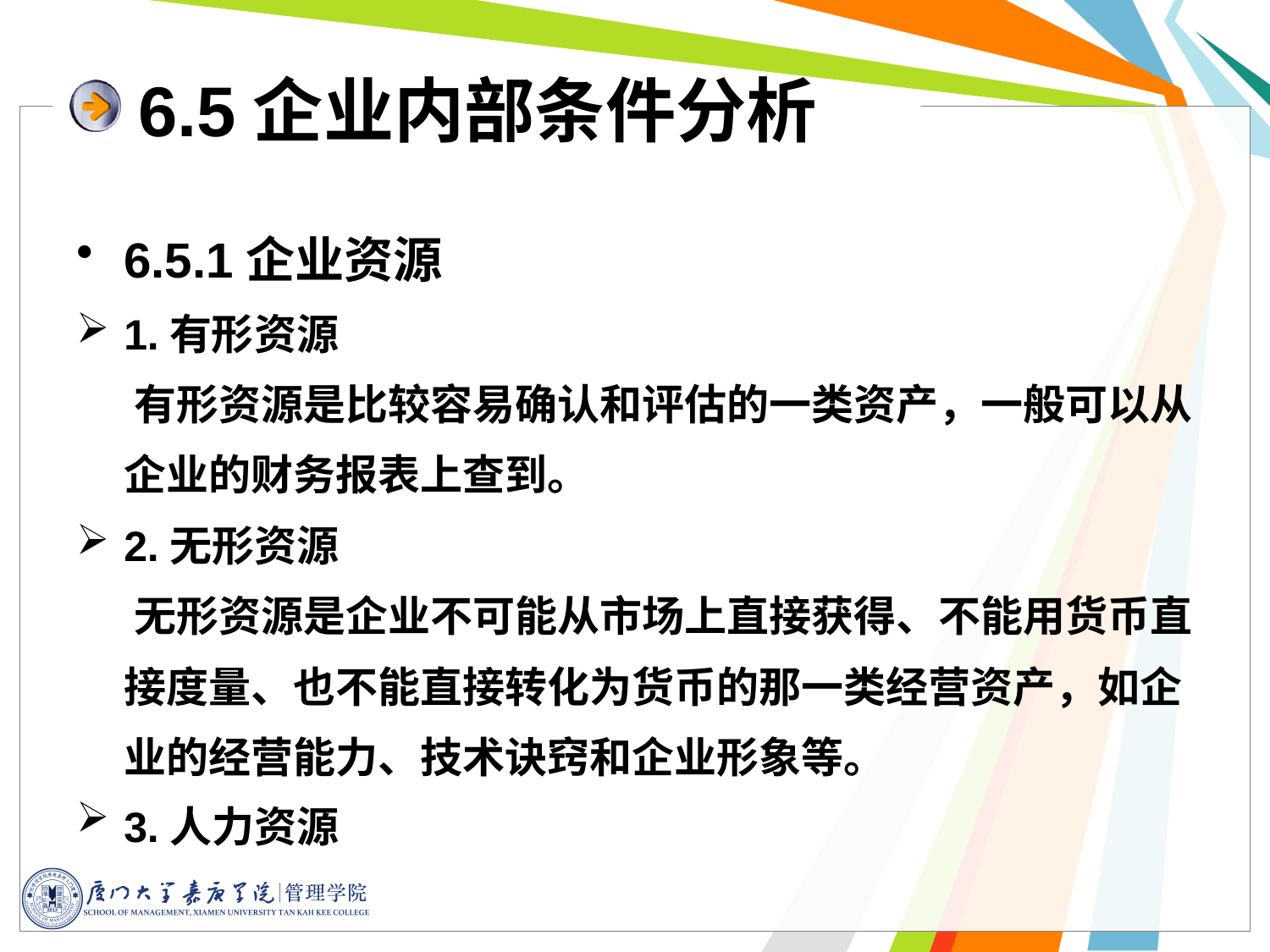

6.5企业内部条件分析
6.5.1企业资源
1.有形资源
     有形资源是比较容易确认和评估的一类资产，一般可以从企业的财务报表上查到。
2.无形资源
     无形资源是企业不可能从市场上直接获得、不能用货币直接度量、也不能直接转化为货币的那一类经营资产，如企业的经营能力、技术诀窍和企业形象等。
3.人力资源